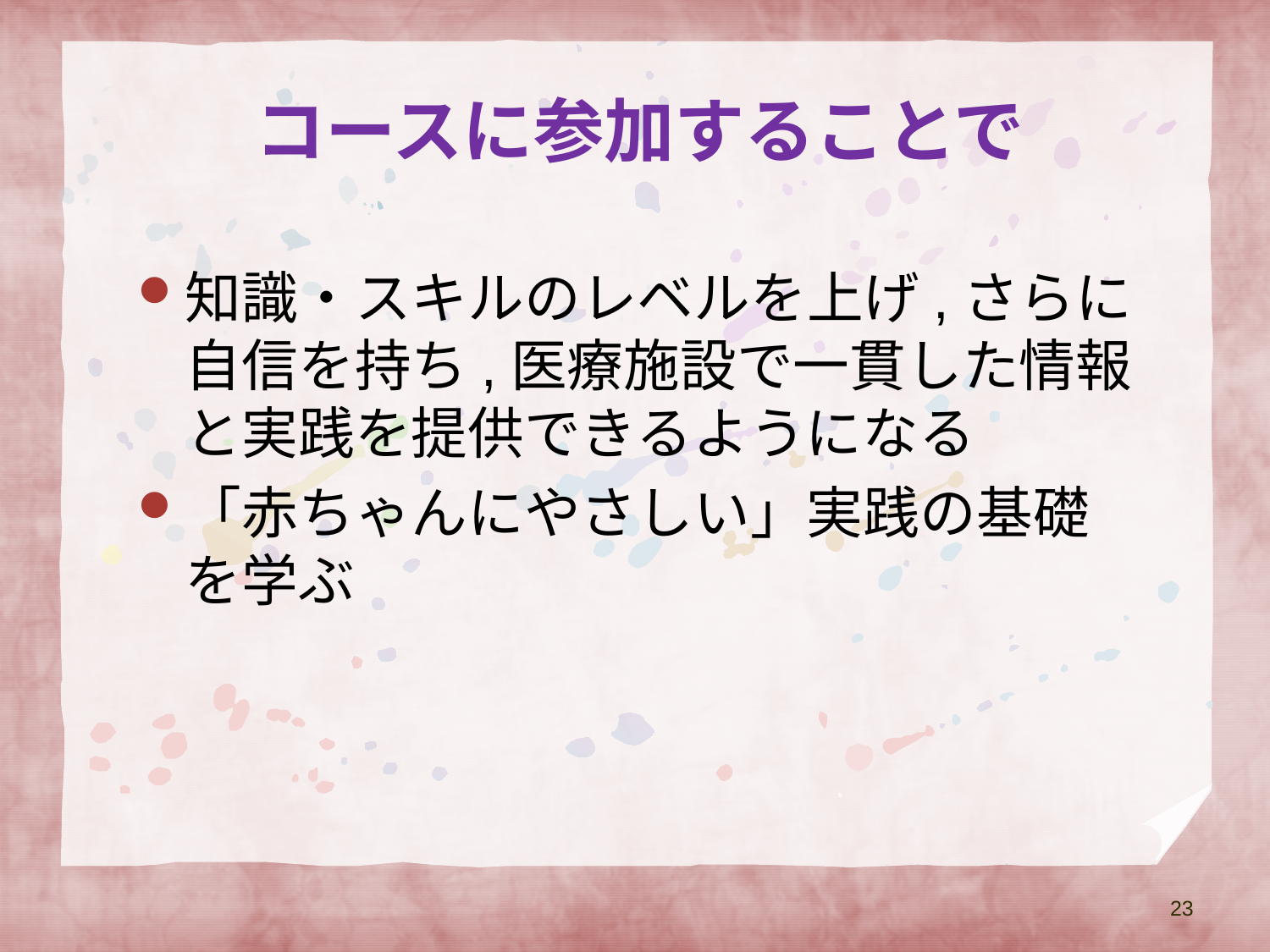

# コースに参加することで
知識・スキルのレベルを上げ,さらに自信を持ち,医療施設で一貫した情報と実践を提供できるようになる
「赤ちゃんにやさしい」実践の基礎を学ぶ

23